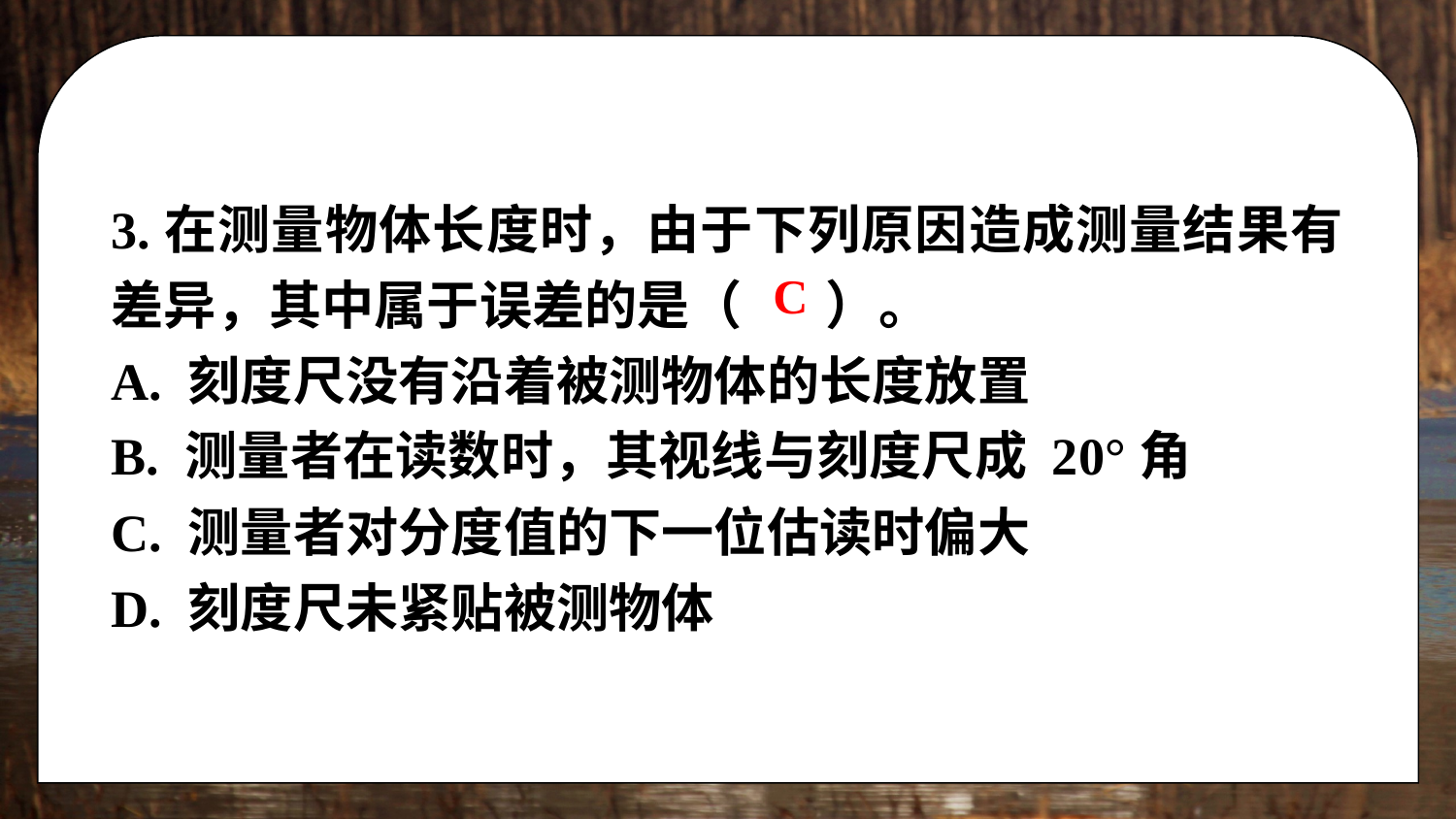

3.在测量物体长度时，由于下列原因造成测量结果有 差异，其中属于误差的是（       ）。
A. 刻度尺没有沿着被测物体的长度放置
B. 测量者在读数时，其视线与刻度尺成 20°角
C. 测量者对分度值的下一位估读时偏大
D. 刻度尺未紧贴被测物体
C